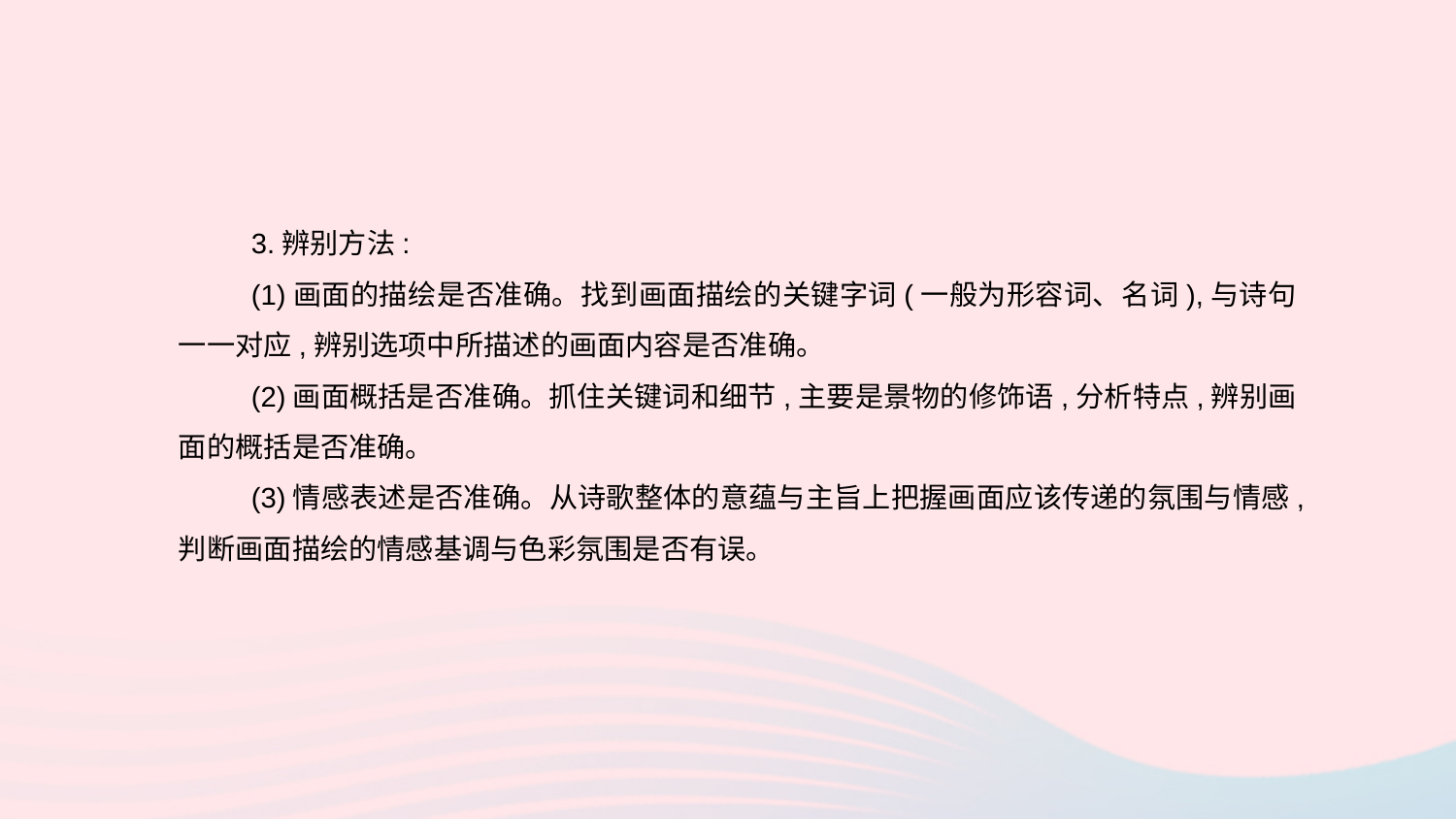

3.辨别方法:
(1)画面的描绘是否准确。找到画面描绘的关键字词(一般为形容词、名词),与诗句一一对应,辨别选项中所描述的画面内容是否准确。
(2)画面概括是否准确。抓住关键词和细节,主要是景物的修饰语,分析特点,辨别画面的概括是否准确。
(3)情感表述是否准确。从诗歌整体的意蕴与主旨上把握画面应该传递的氛围与情感,判断画面描绘的情感基调与色彩氛围是否有误。